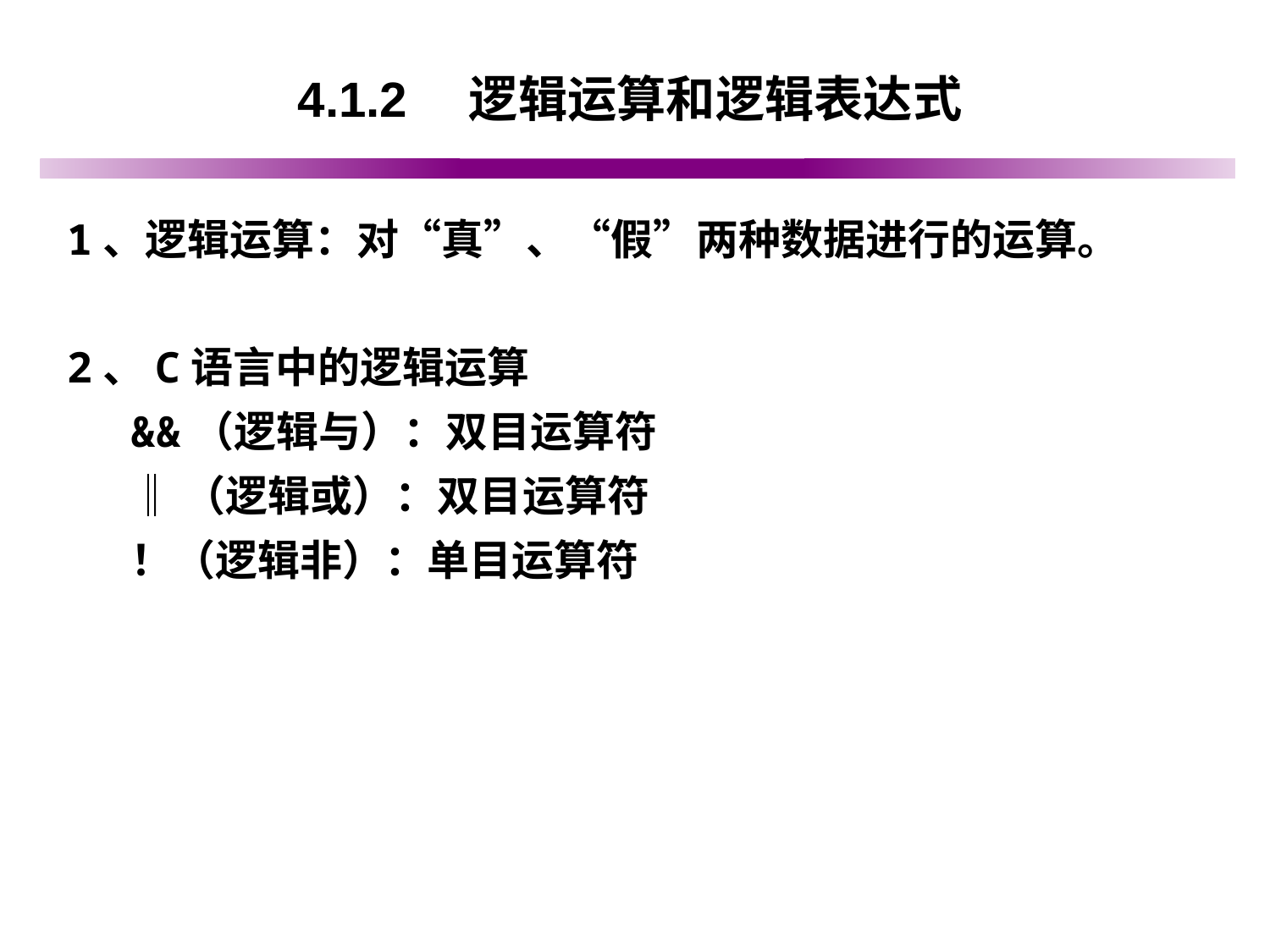

# 4.1.2　逻辑运算和逻辑表达式
1、逻辑运算：对“真”、“假”两种数据进行的运算。

2、C语言中的逻辑运算
&&（逻辑与）：双目运算符
‖（逻辑或）：双目运算符
！（逻辑非）：单目运算符